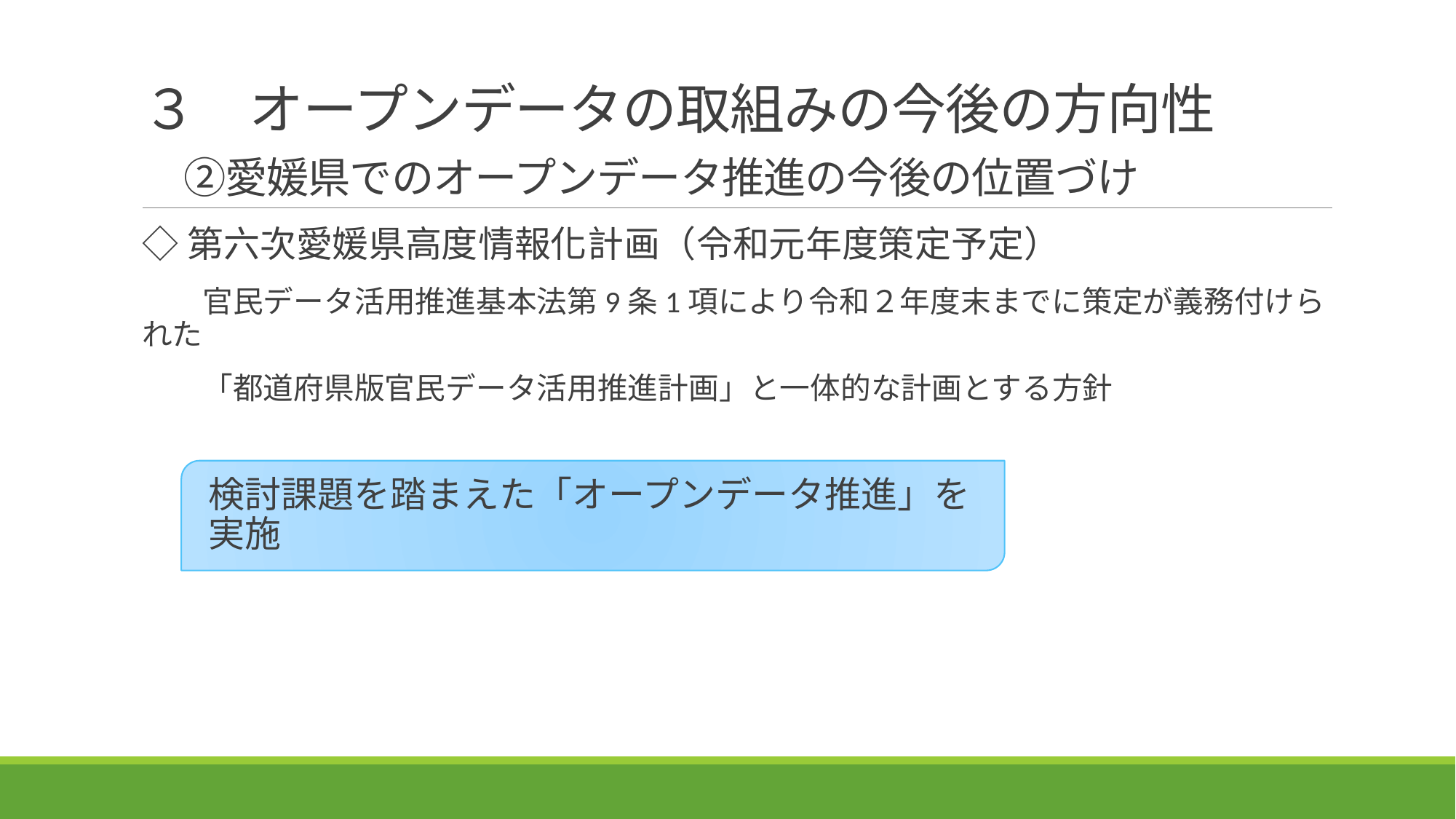

# ３　オープンデータの取組みの今後の方向性 　 　②愛媛県でのオープンデータ推進の今後の位置づけ
◇第六次愛媛県高度情報化計画（令和元年度策定予定）
　　官民データ活用推進基本法第9条1項により令和２年度末までに策定が義務付けられた
　　「都道府県版官民データ活用推進計画」と一体的な計画とする方針

検討課題を踏まえた「オープンデータ推進」を実施